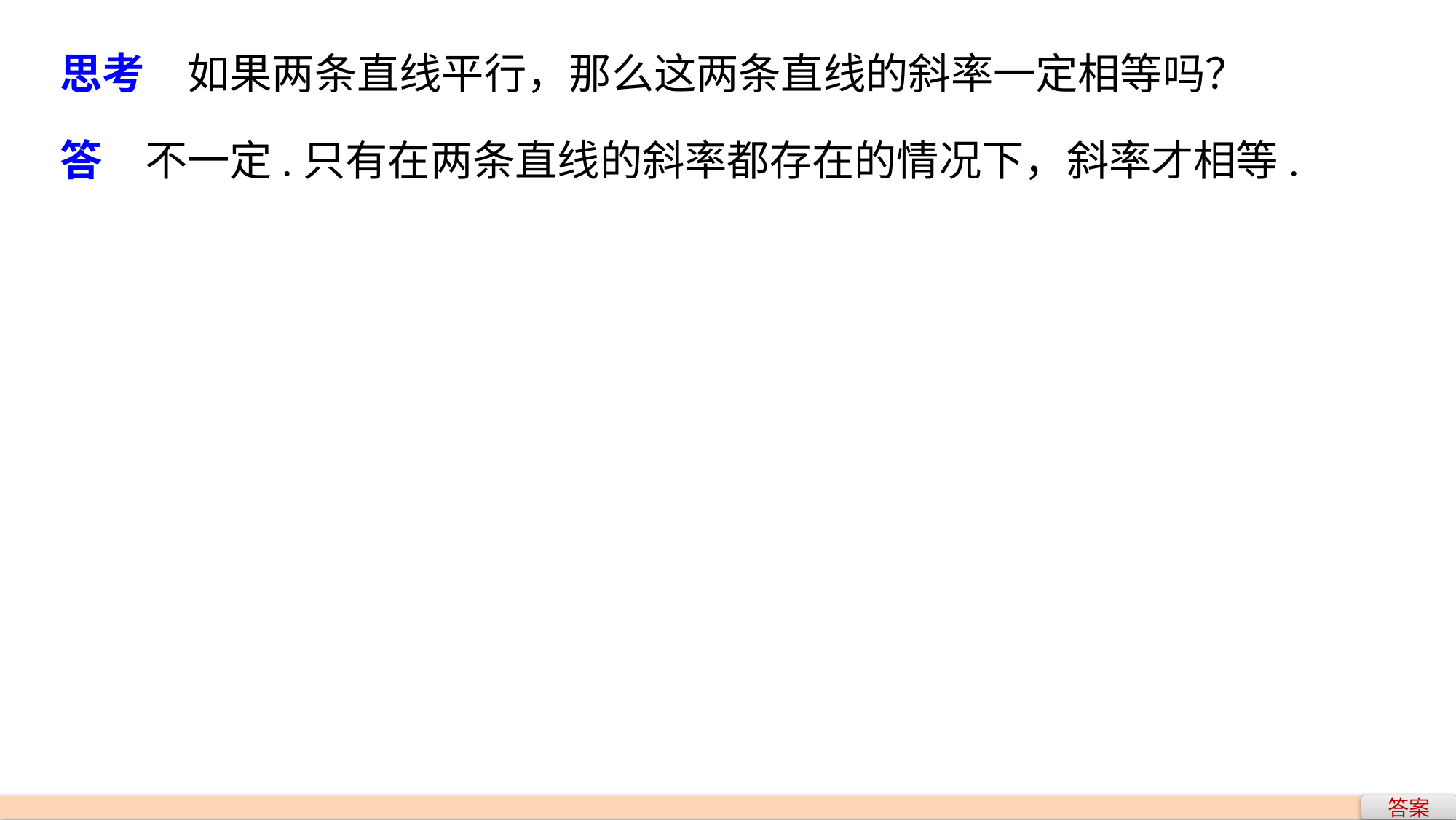

思考　如果两条直线平行，那么这两条直线的斜率一定相等吗？
答　不一定.只有在两条直线的斜率都存在的情况下，斜率才相等.
答案